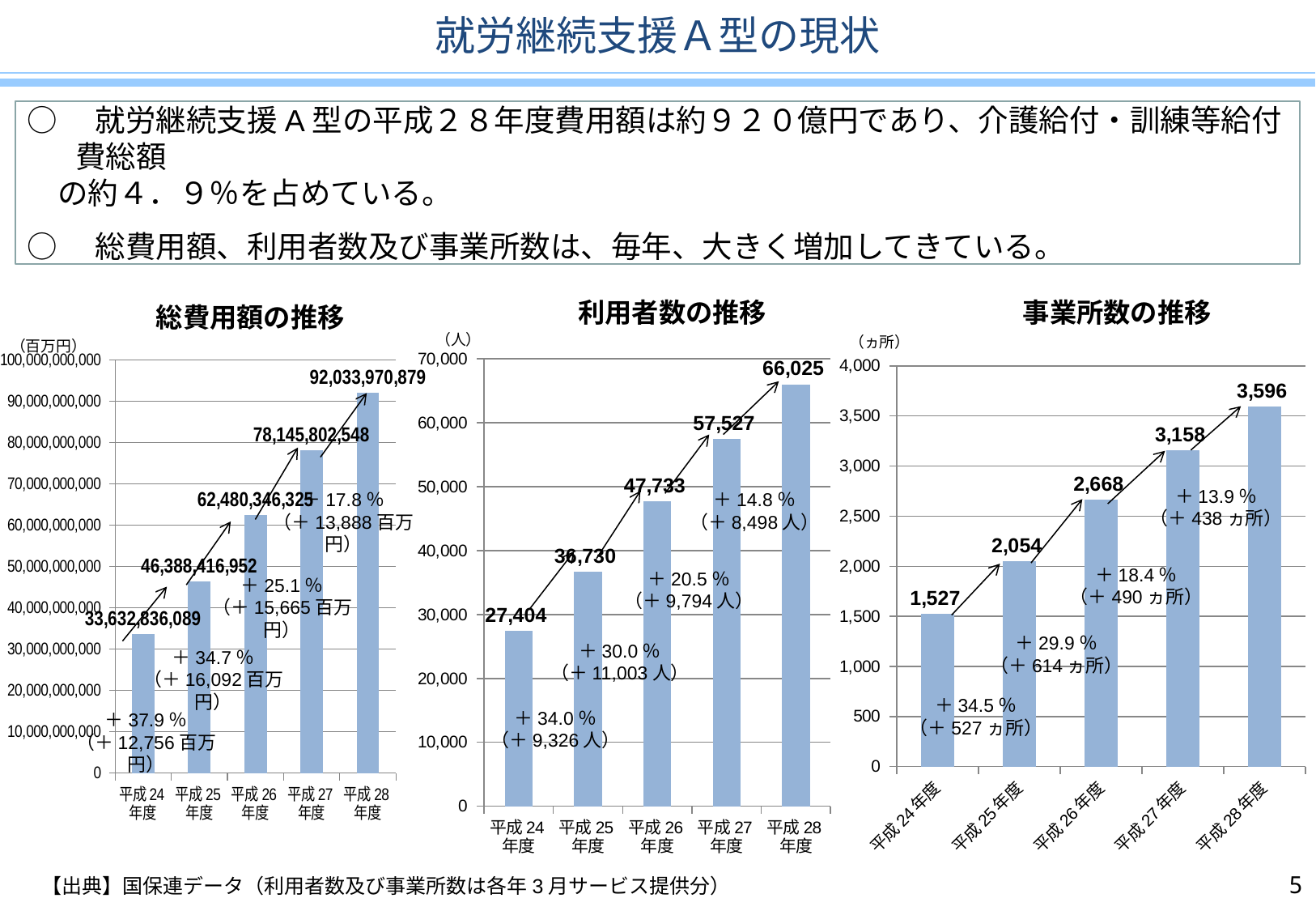

就労継続支援Ａ型の現状
○　就労継続支援A型の平成２８年度費用額は約９２０億円であり、介護給付・訓練等給付費総額
　の約４．９％を占めている。

○　総費用額、利用者数及び事業所数は、毎年、大きく増加してきている。
利用者数の推移
事業所数の推移
総費用額の推移
（人）
（ヵ所）
（百万円）

### Chart

| Category |  |
|---|---|
| 平成24年度 | 27404.0 |
| 平成25年度 | 36730.0 |
| 平成26年度 | 47733.0 |
| 平成27年度 | 57527.0 |
| 平成28年度 | 66025.0 |

### Chart

| Category |  |
|---|---|
| 平成24年度 | 33632836089.0 |
| 平成25年度 | 46388416952.0 |
| 平成26年度 | 62480346325.0 |
| 平成27年度 | 78145802548.0 |
| 平成28年度 | 92033970879.0 |

### Chart

| Category |  |
|---|---|
| 平成24年度 | 1527.0 |
| 平成25年度 | 2054.0 |
| 平成26年度 | 2668.0 |
| 平成27年度 | 3158.0 |
| 平成28年度 | 3596.0 |
＋13.9％
（＋438ヵ所）
＋14.8％
（＋8,498人）
＋17.8％
（＋13,888百万円）
＋18.4％
（＋490ヵ所）
＋20.5％
（＋9,794人）
＋25.1％
（＋15,665百万円）
＋29.9％
（＋614ヵ所）
＋30.0％
（＋11,003人）
＋34.7％
（＋16,092百万円）
＋34.5％
（＋527ヵ所）
＋34.0％
（＋9,326人）
＋37.9％
（＋12,756百万円）
5
【出典】国保連データ（利用者数及び事業所数は各年3月サービス提供分）